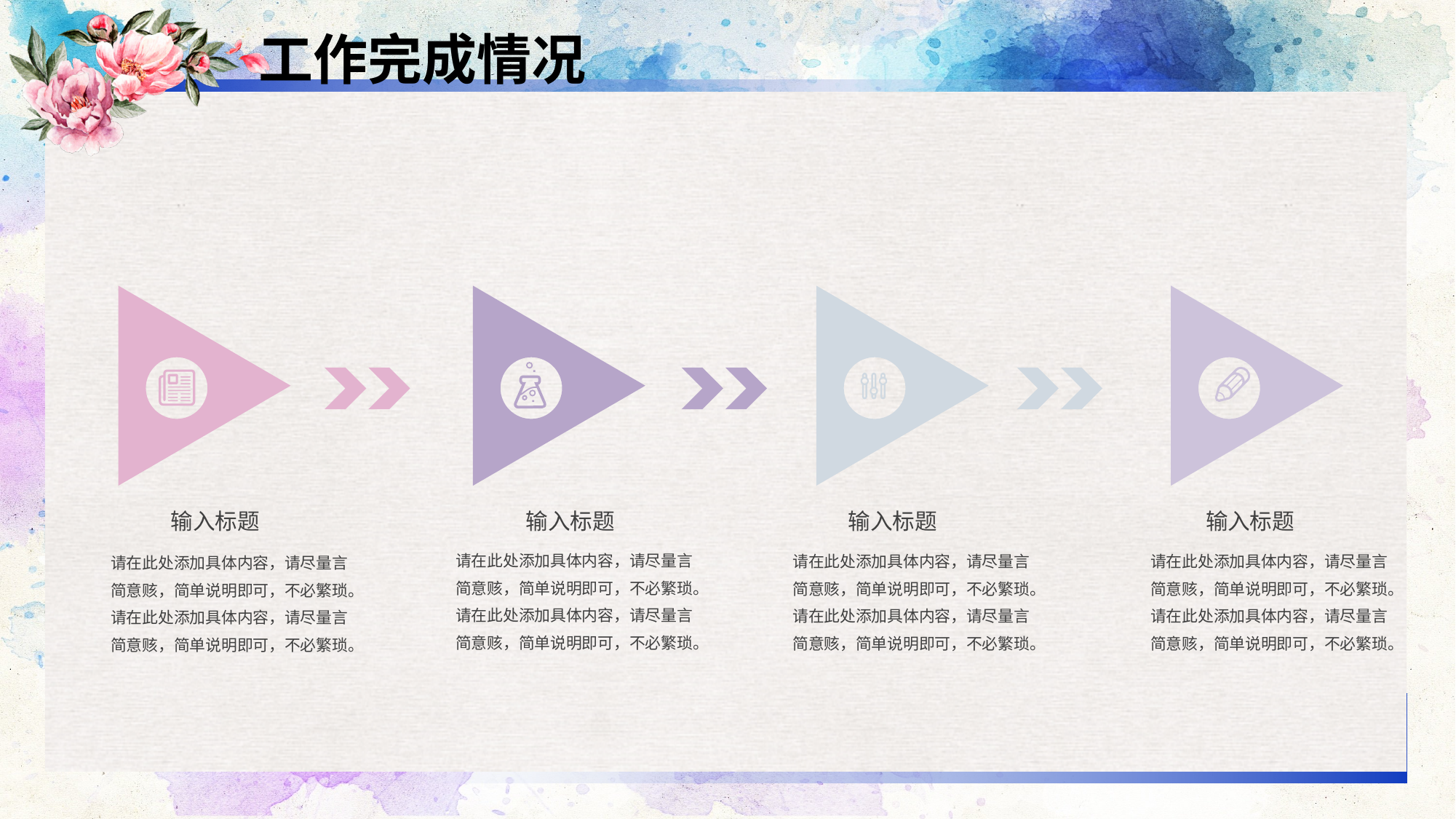

工作完成情况

输入标题
请在此处添加具体内容，请尽量言简意赅，简单说明即可，不必繁琐。请在此处添加具体内容，请尽量言简意赅，简单说明即可，不必繁琐。
输入标题
请在此处添加具体内容，请尽量言简意赅，简单说明即可，不必繁琐。请在此处添加具体内容，请尽量言简意赅，简单说明即可，不必繁琐。
输入标题
请在此处添加具体内容，请尽量言简意赅，简单说明即可，不必繁琐。请在此处添加具体内容，请尽量言简意赅，简单说明即可，不必繁琐。
输入标题
请在此处添加具体内容，请尽量言简意赅，简单说明即可，不必繁琐。请在此处添加具体内容，请尽量言简意赅，简单说明即可，不必繁琐。